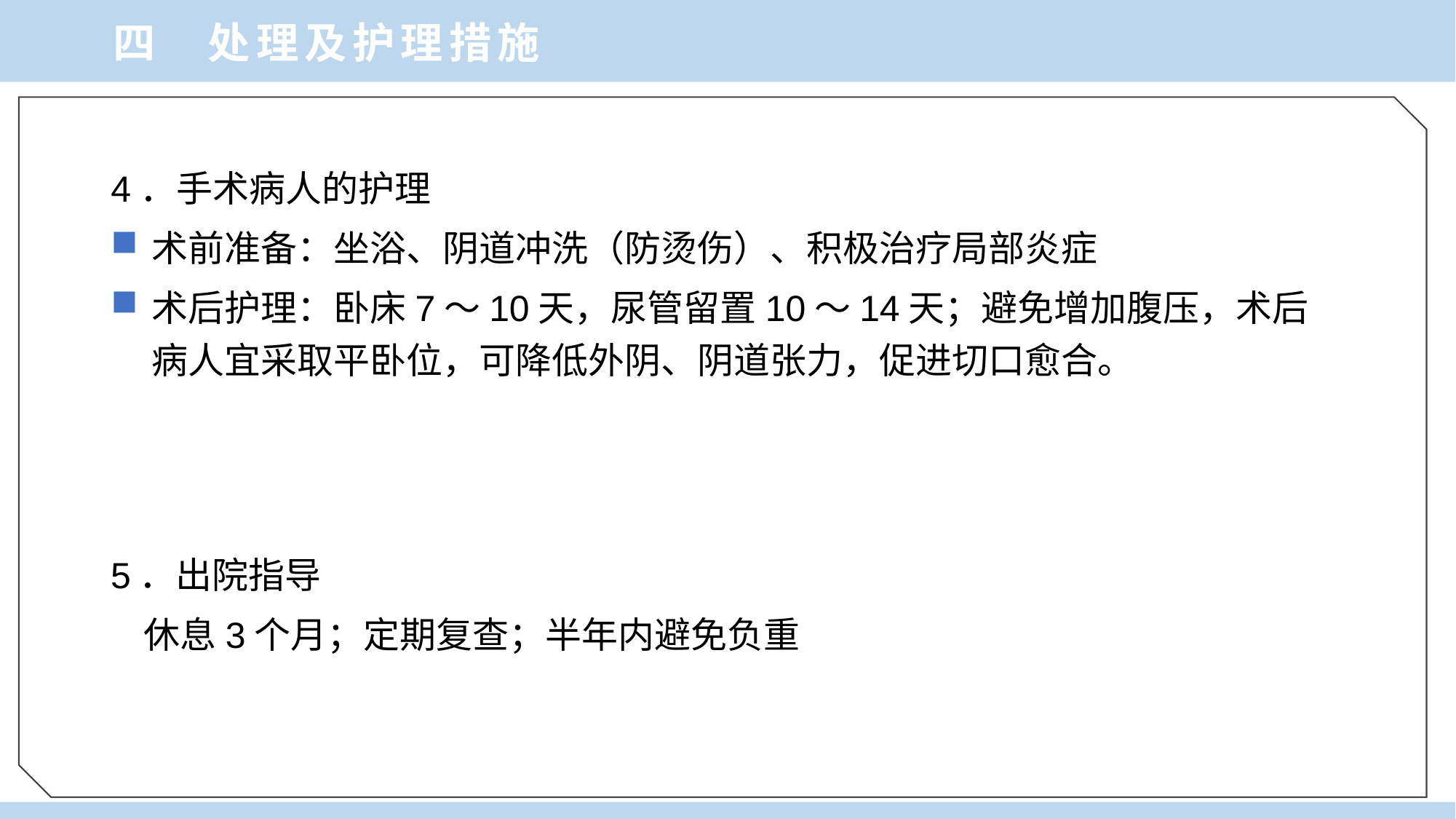

四   处理及护理措施

4．手术病人的护理
术前准备：坐浴、阴道冲洗（防烫伤）、积极治疗局部炎症
术后护理：卧床7～10天，尿管留置10～14天；避免增加腹压，术后病人宜采取平卧位，可降低外阴、阴道张力，促进切口愈合。
5．出院指导
   休息3个月；定期复查；半年内避免负重